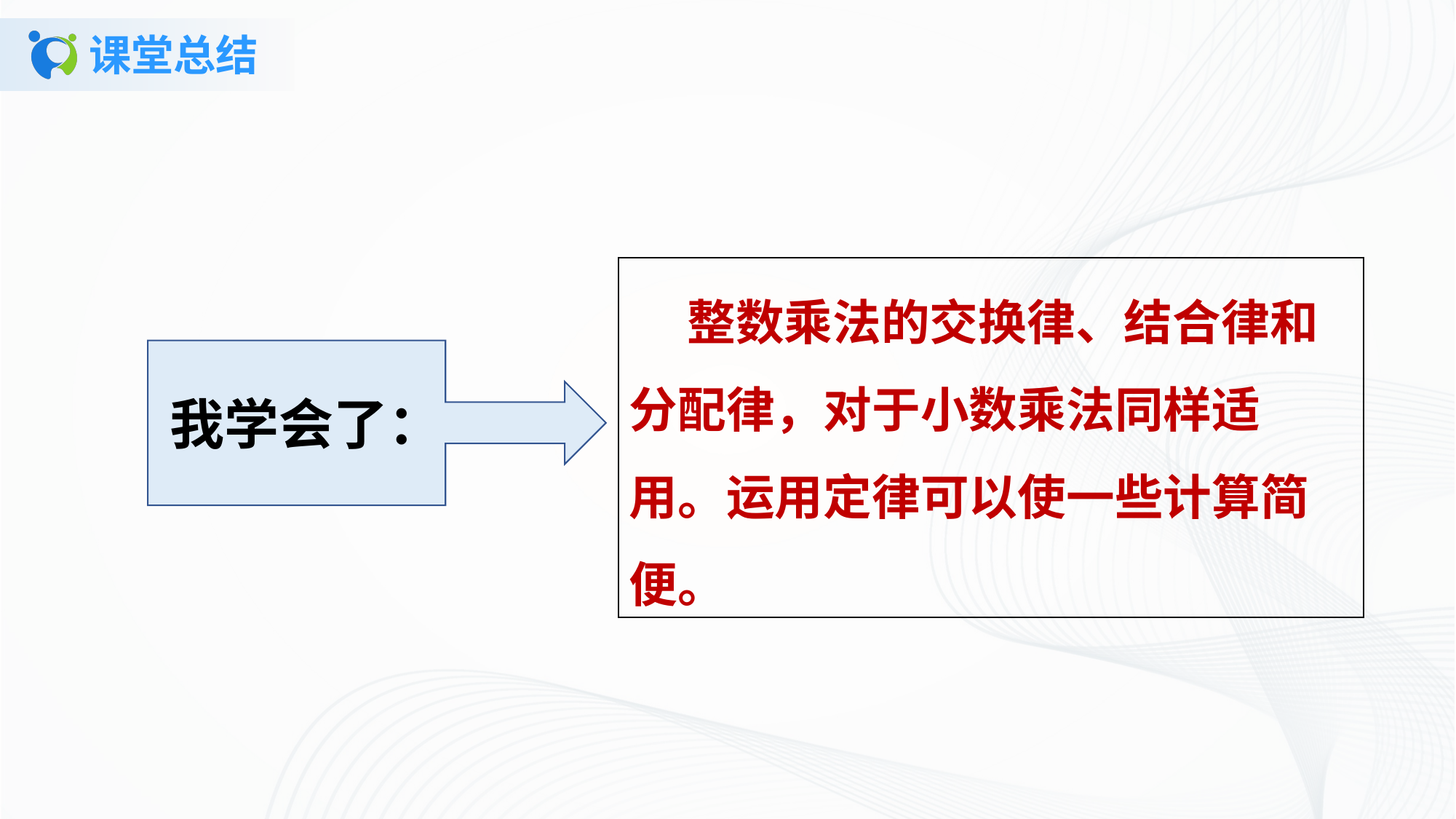

# 课堂总结
      整数乘法的交换律、结合律和分配律，对于小数乘法同样适用。运用定律可以使一些计算简便。

我学会了：